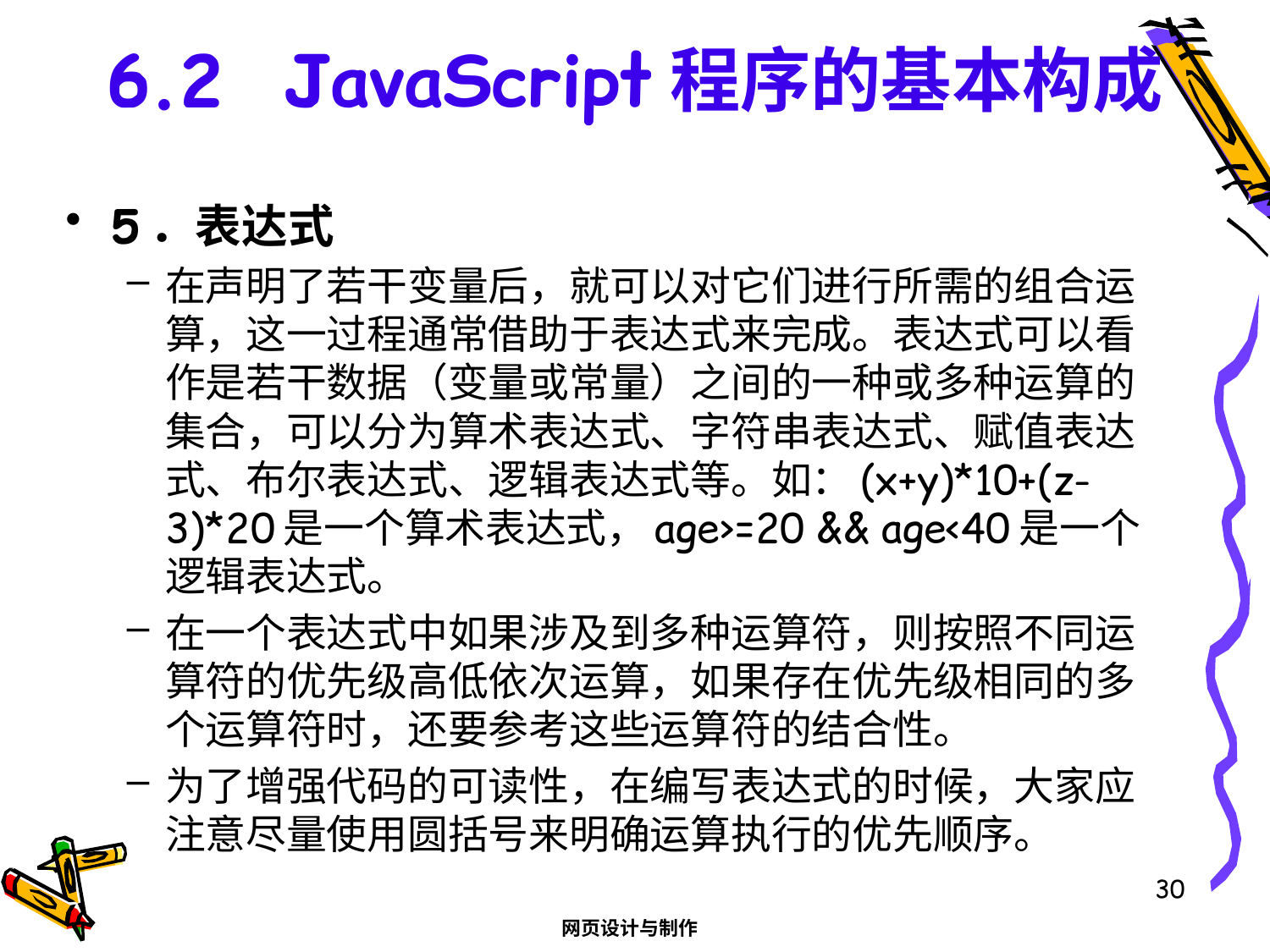

# 6.2  JavaScript程序的基本构成
5．表达式
在声明了若干变量后，就可以对它们进行所需的组合运算，这一过程通常借助于表达式来完成。表达式可以看作是若干数据（变量或常量）之间的一种或多种运算的集合，可以分为算术表达式、字符串表达式、赋值表达式、布尔表达式、逻辑表达式等。如：(x+y)*10+(z-3)*20是一个算术表达式，age>=20 && age<40是一个逻辑表达式。
在一个表达式中如果涉及到多种运算符，则按照不同运算符的优先级高低依次运算，如果存在优先级相同的多个运算符时，还要参考这些运算符的结合性。
为了增强代码的可读性，在编写表达式的时候，大家应注意尽量使用圆括号来明确运算执行的优先顺序。
30
网页设计与制作